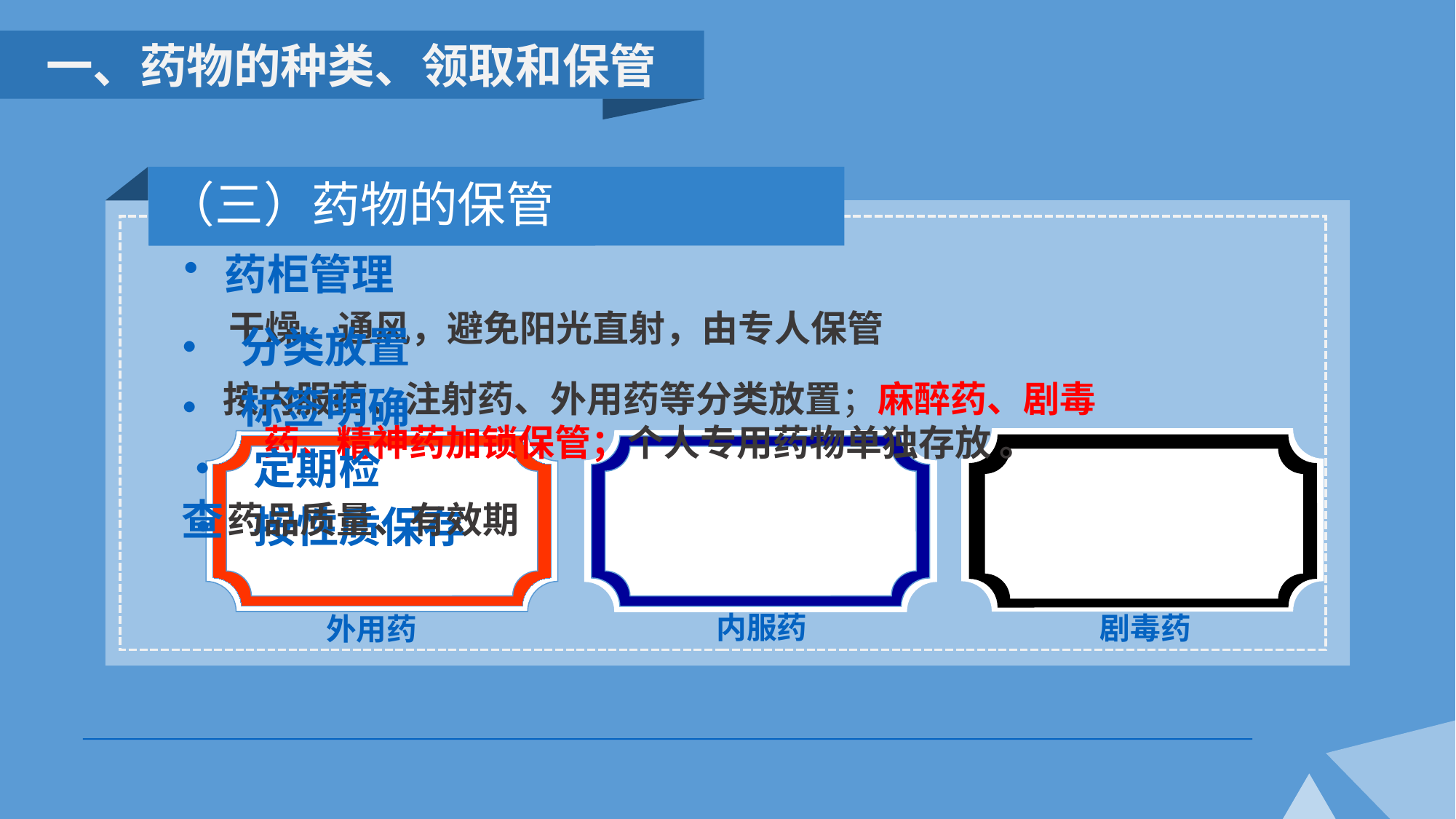

一、药物的种类、领取和保管

（三）药物的保管

易挥发、潮解、风化或氧化的药物
   应装密封瓶内盖紧。
易遇光变质的药物，
   避光置于阴凉处
易被热破坏的生物、生化制品
   应冷藏（2～10℃）保存。
易燃、易爆的药物
   单独存放，远离火源。
药柜管理

  干燥、通风，避免阳光直射，由专人保管
•  分类放置
按内服药、注射药、外用药等分类放置；麻醉药、剧毒药、精神药加锁保管；个人专用药物单独存放 。
•  标签明确

•  定期检查
药品质量、有效期
•  按性质保存
内服药
剧毒药
外用药